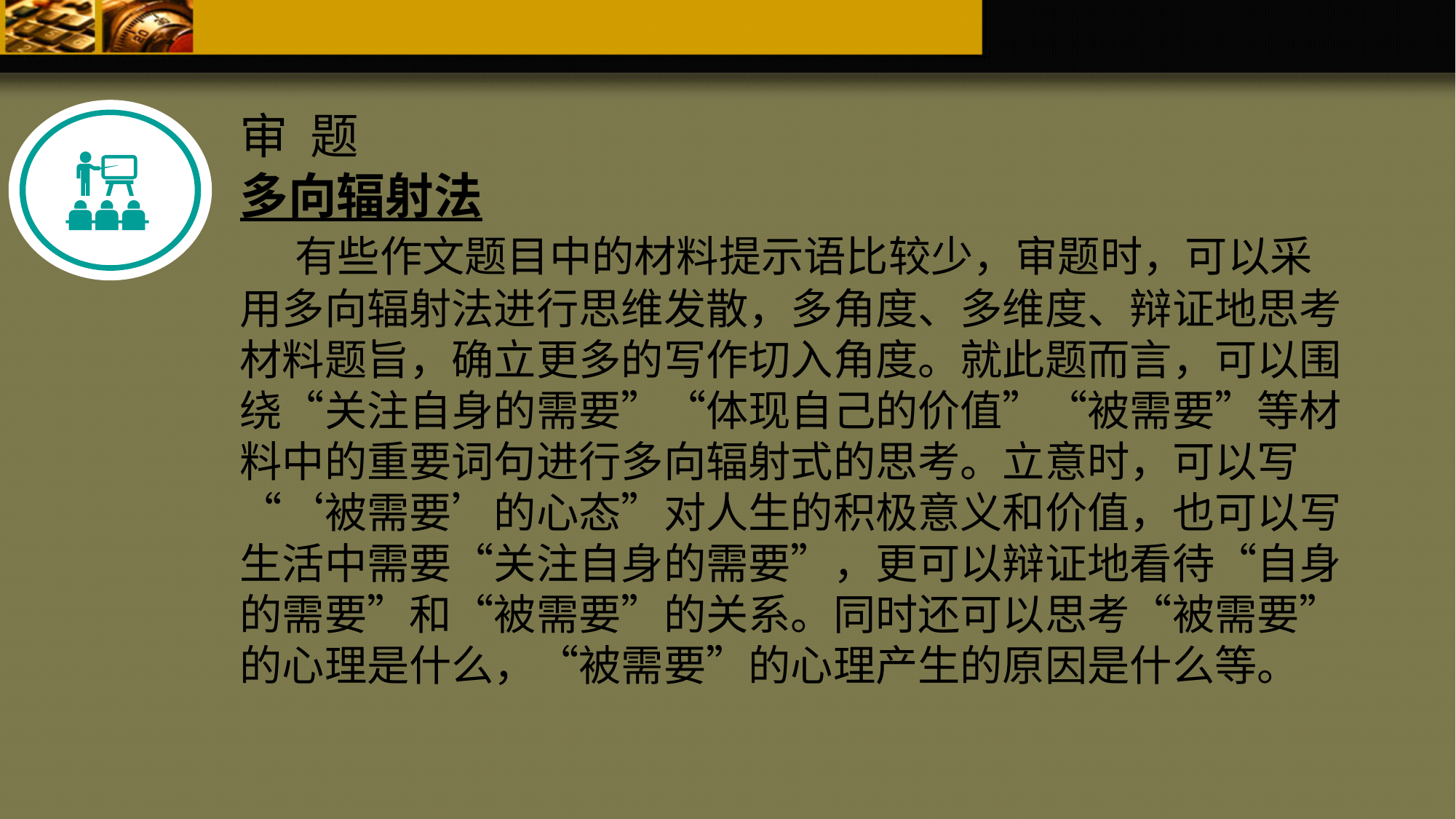

审  题

多向辐射法
    有些作文题目中的材料提示语比较少，审题时，可以采用多向辐射法进行思维发散，多角度、多维度、辩证地思考材料题旨，确立更多的写作切入角度。就此题而言，可以围绕“关注自身的需要”“体现自己的价值”“被需要”等材料中的重要词句进行多向辐射式的思考。立意时，可以写“‘被需要’的心态”对人生的积极意义和价值，也可以写生活中需要“关注自身的需要”，更可以辩证地看待“自身的需要”和“被需要”的关系。同时还可以思考“被需要”的心理是什么，“被需要”的心理产生的原因是什么等。